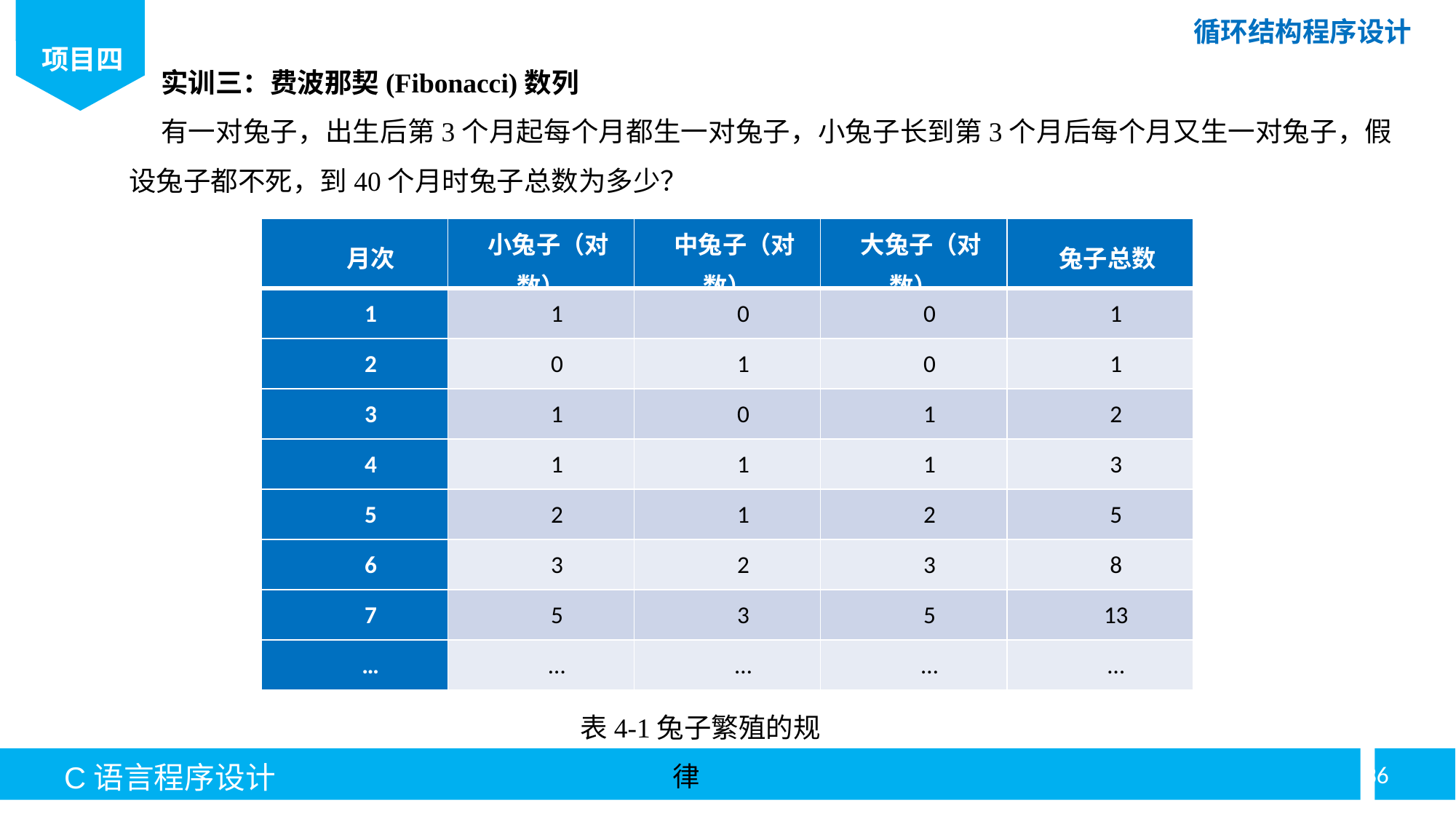

实训三：费波那契(Fibonacci)数列
有一对兔子，出生后第3个月起每个月都生一对兔子，小兔子长到第3个月后每个月又生一对兔子，假设兔子都不死，到40个月时兔子总数为多少？
| 月次 | 小兔子（对数） | 中兔子（对数） | 大兔子（对数） | 兔子总数 |
| --- | --- | --- | --- | --- |
| 1 | 1 | 0 | 0 | 1 |
| 2 | 0 | 1 | 0 | 1 |
| 3 | 1 | 0 | 1 | 2 |
| 4 | 1 | 1 | 1 | 3 |
| 5 | 2 | 1 | 2 | 5 |
| 6 | 3 | 2 | 3 | 8 |
| 7 | 5 | 3 | 5 | 13 |
| … | … | … | … | … |
表4-1兔子繁殖的规律